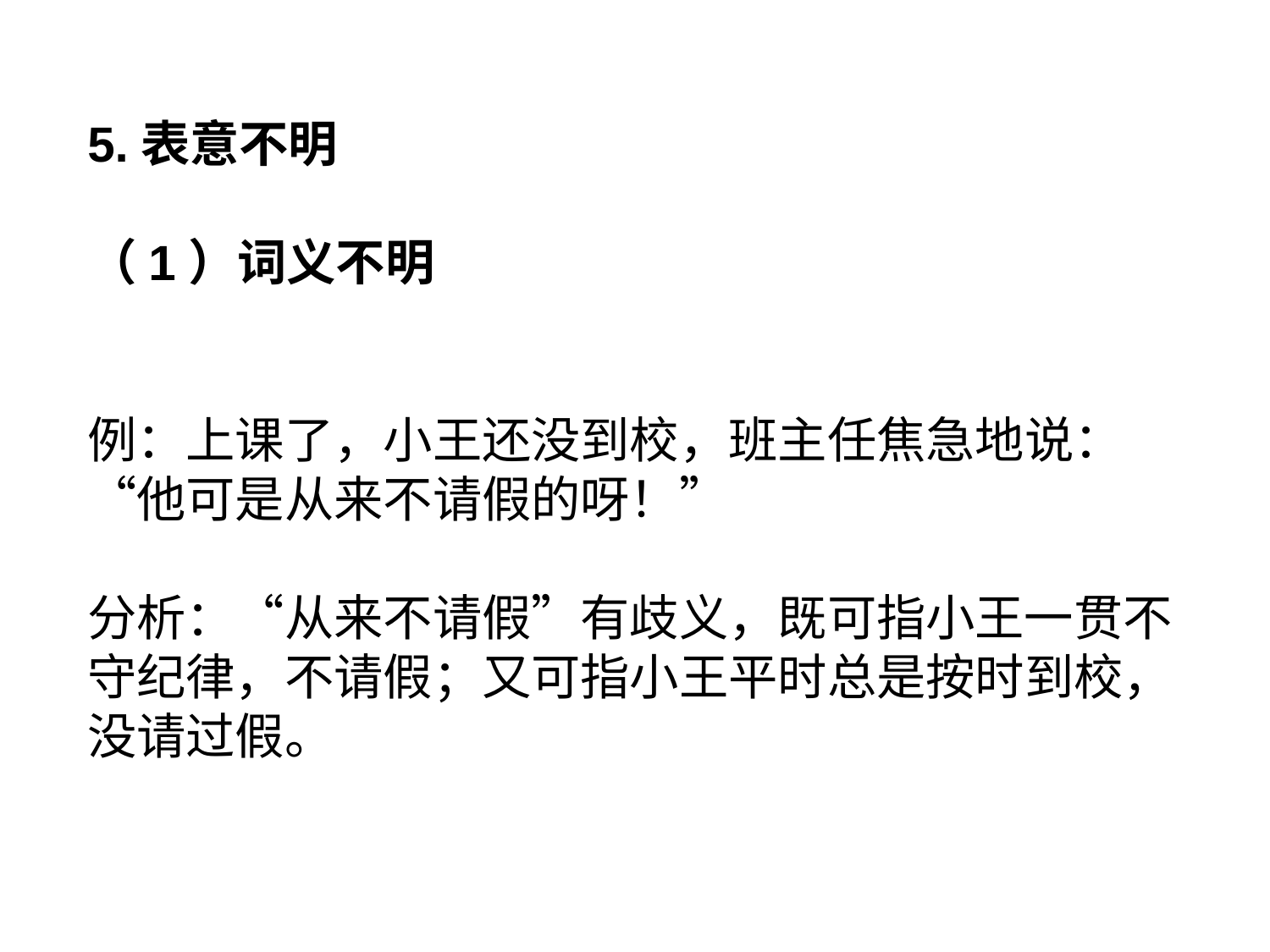

5.表意不明

（1）词义不明

例：上课了，小王还没到校，班主任焦急地说：“他可是从来不请假的呀！”

分析：“从来不请假”有歧义，既可指小王一贯不守纪律，不请假；又可指小王平时总是按时到校，没请过假。